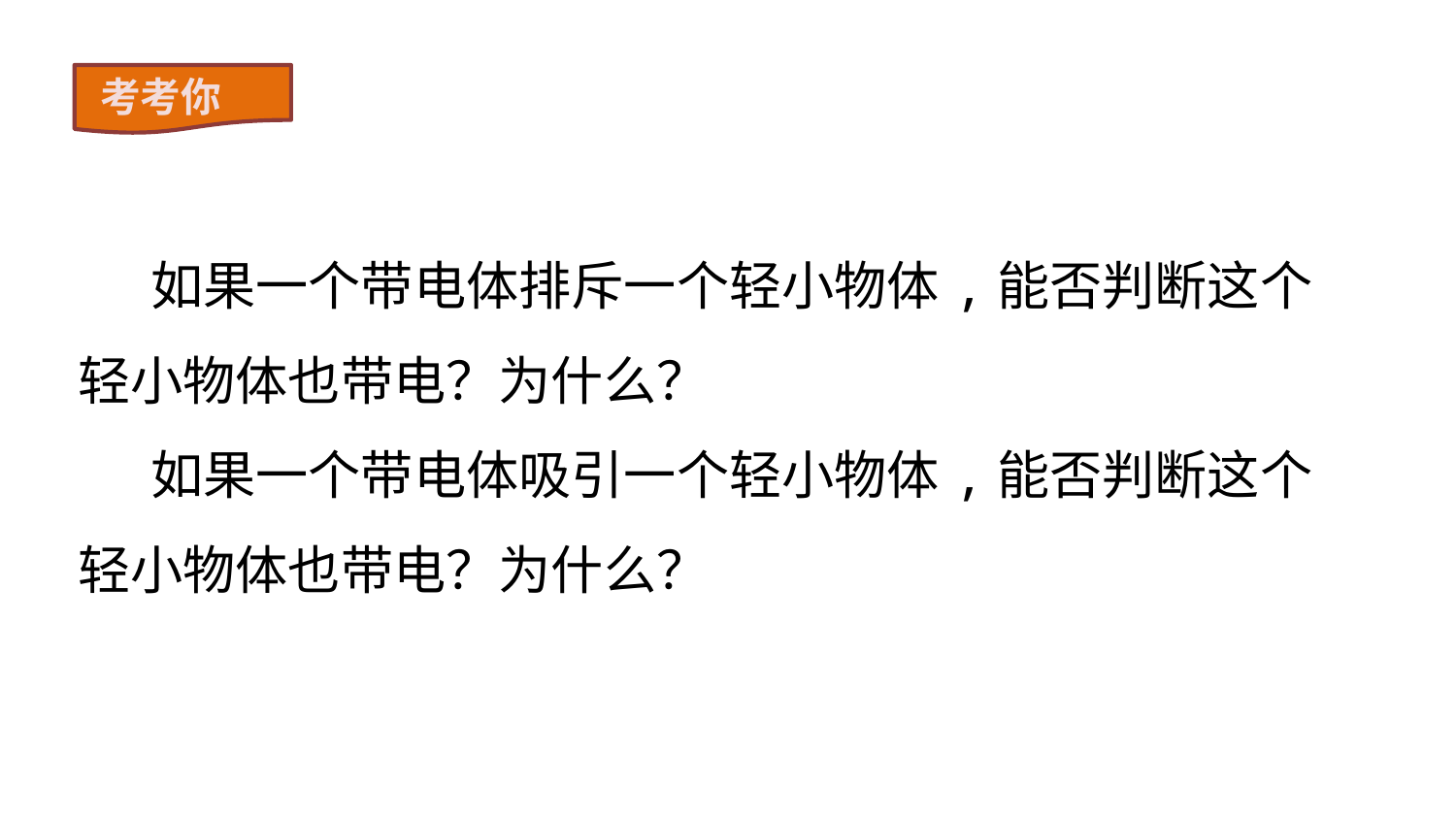

考考你

如果一个带电体排斥一个轻小物体,能否判断这个轻小物体也带电？为什么？
如果一个带电体吸引一个轻小物体,能否判断这个轻小物体也带电？为什么？